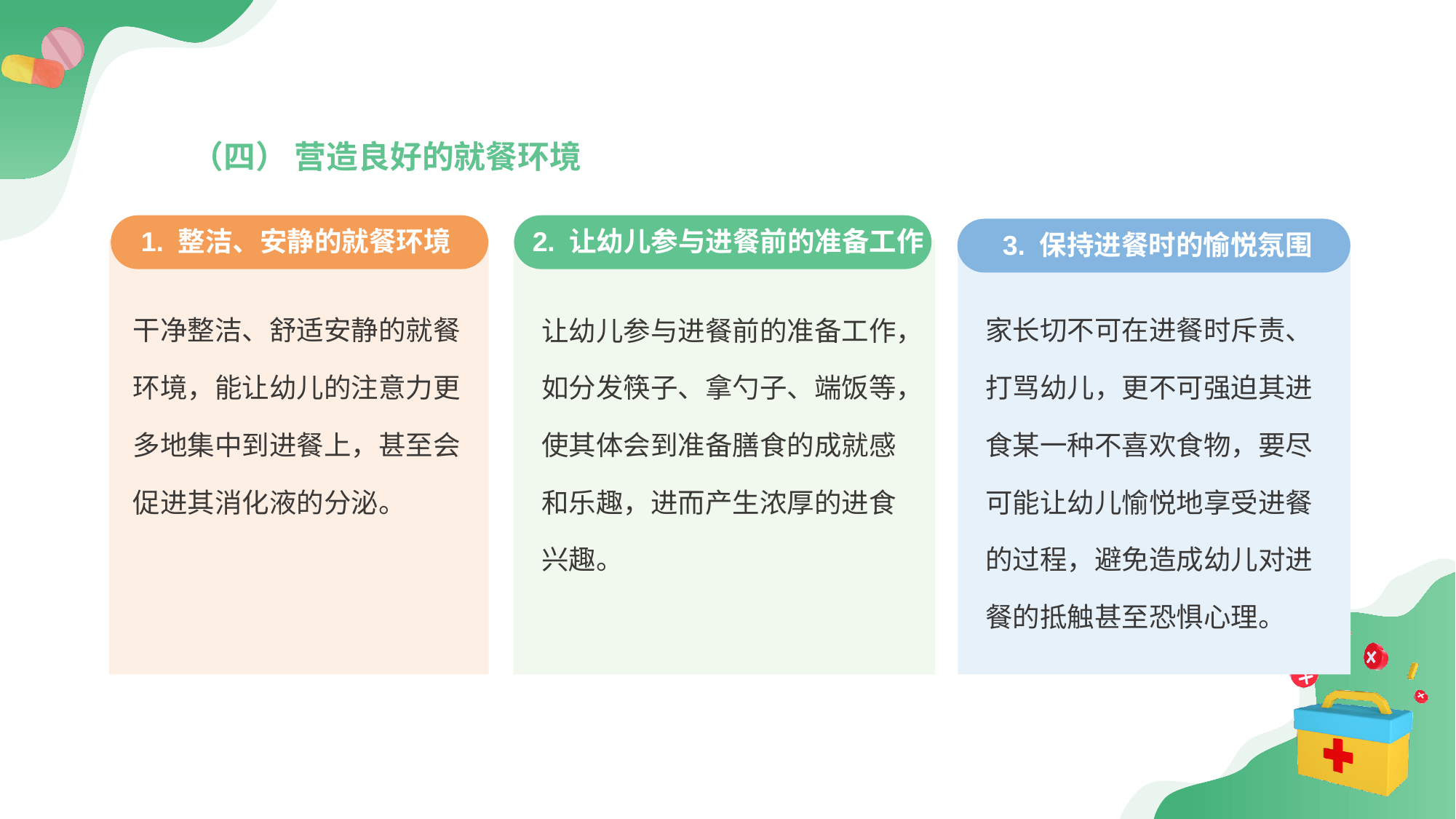

（四） 营造良好的就餐环境

1. 整洁、安静的就餐环境
 2. 让幼儿参与进餐前的准备工作

  3. 保持进餐时的愉悦氛围

干净整洁、舒适安静的就餐环境，能让幼儿的注意力更多地集中到进餐上，甚至会促进其消化液的分泌。
让幼儿参与进餐前的准备工作，如分发筷子、拿勺子、端饭等，使其体会到准备膳食的成就感和乐趣，进而产生浓厚的进食兴趣。
家长切不可在进餐时斥责、打骂幼儿，更不可强迫其进食某一种不喜欢食物，要尽可能让幼儿愉悦地享受进餐的过程，避免造成幼儿对进餐的抵触甚至恐惧心理。